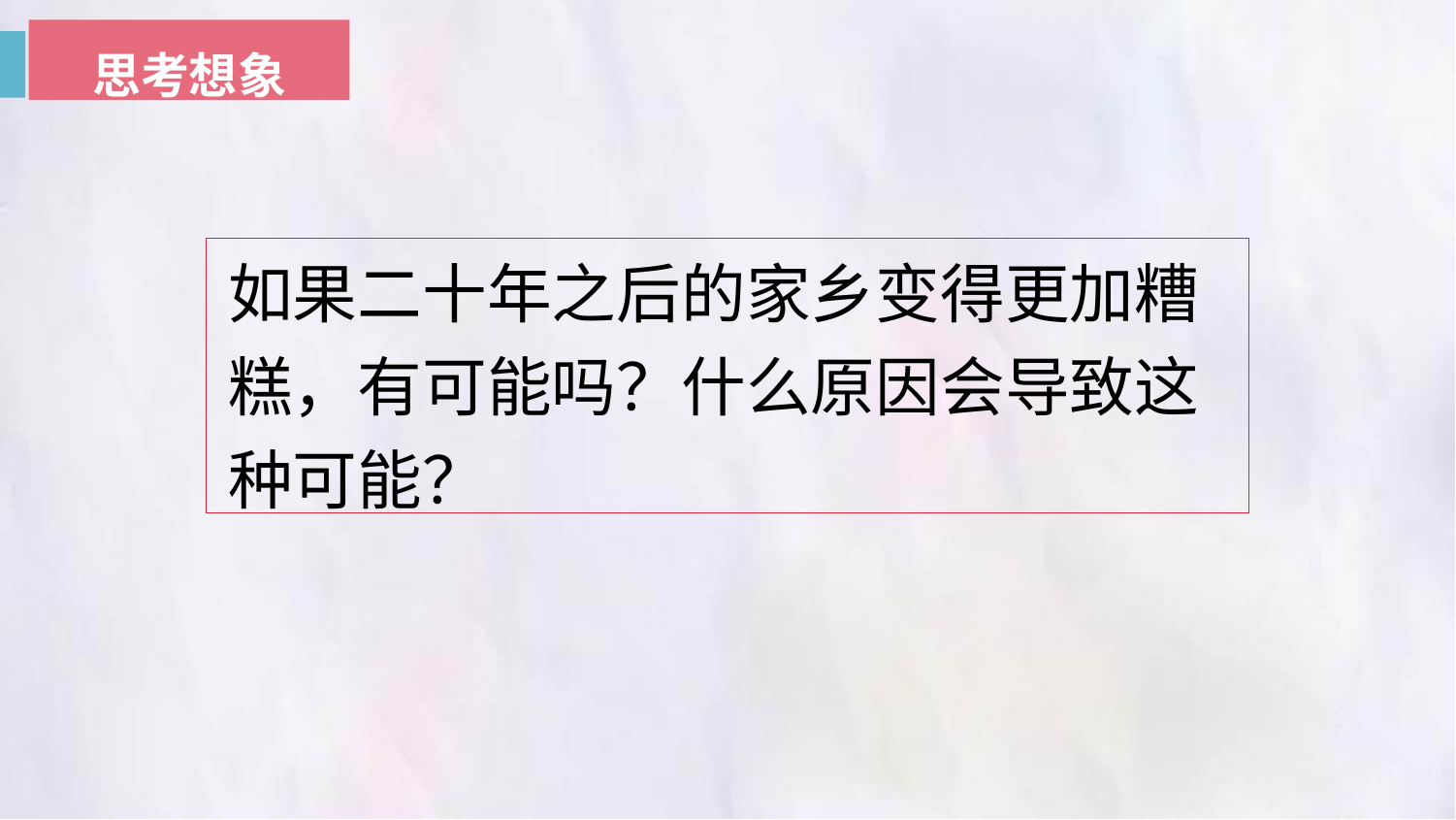

思考想象

如果二十年之后的家乡变得更加糟糕，有可能吗？什么原因会导致这种可能？